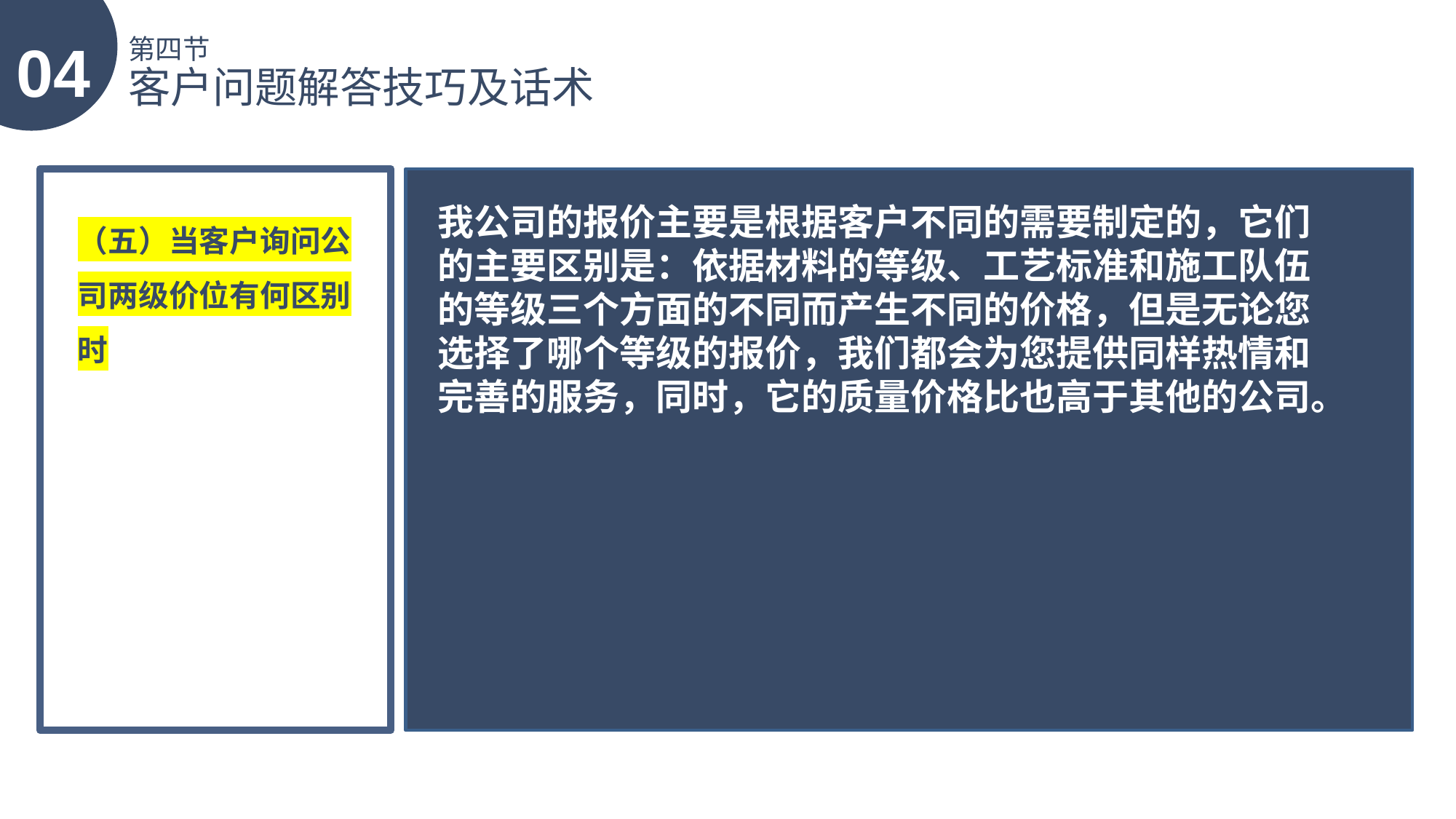

04
第四节
客户问题解答技巧及话术

我公司的报价主要是根据客户不同的需要制定的，它们的主要区别是：依据材料的等级、工艺标准和施工队伍的等级三个方面的不同而产生不同的价格，但是无论您选择了哪个等级的报价，我们都会为您提供同样热情和完善的服务，同时，它的质量价格比也高于其他的公司。
（五）当客户询问公司两级价位有何区别时